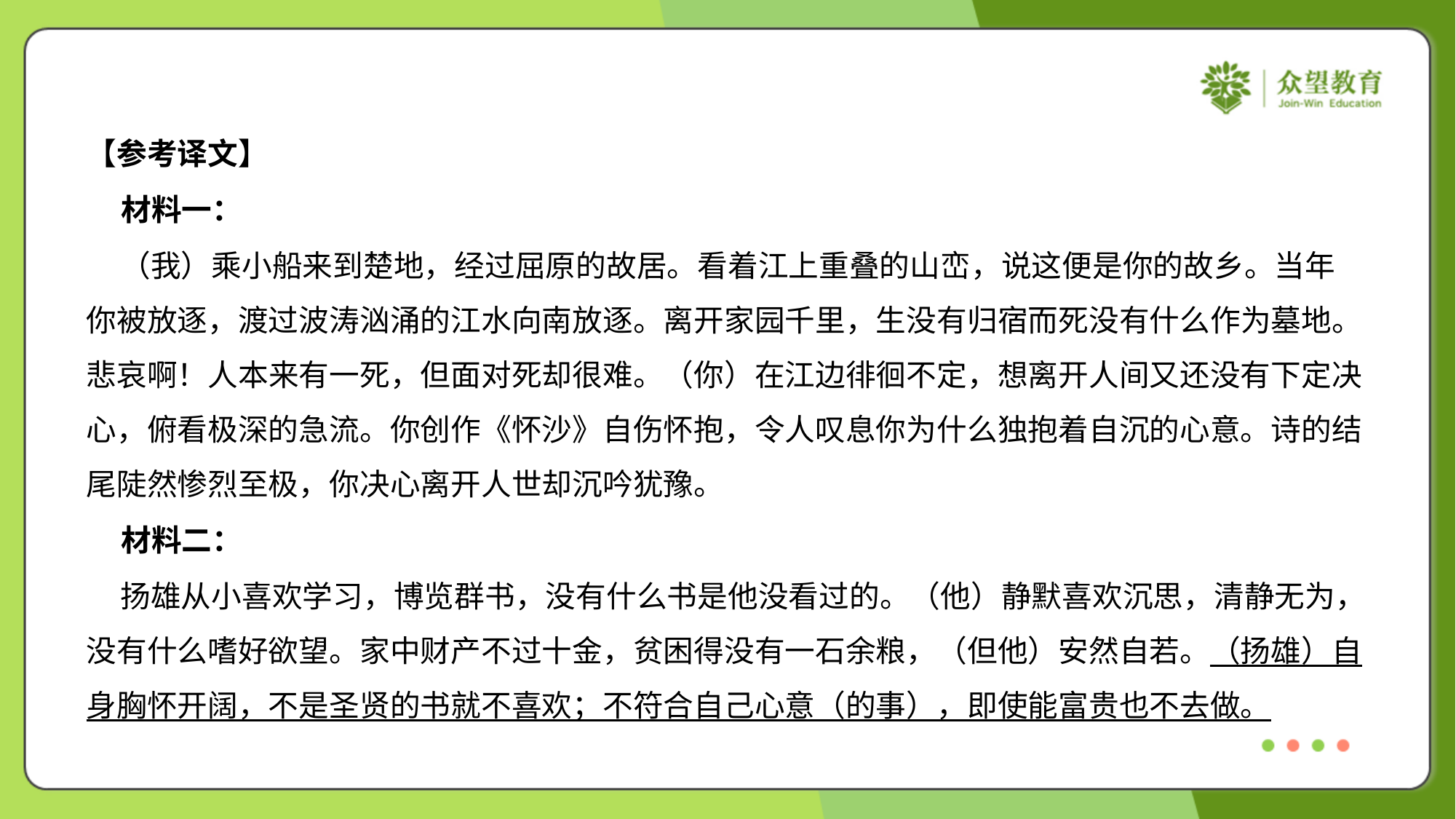

【参考译文】
    材料一：
    （我）乘小船来到楚地，经过屈原的故居。看着江上重叠的山峦，说这便是你的故乡。当年
你被放逐，渡过波涛汹涌的江水向南放逐。离开家园千里，生没有归宿而死没有什么作为墓地。
悲哀啊！人本来有一死，但面对死却很难。（你）在江边徘徊不定，想离开人间又还没有下定决
心，俯看极深的急流。你创作《怀沙》自伤怀抱，令人叹息你为什么独抱着自沉的心意。诗的结
尾陡然惨烈至极，你决心离开人世却沉吟犹豫。
    材料二：
    扬雄从小喜欢学习，博览群书，没有什么书是他没看过的。（他）静默喜欢沉思，清静无为，
没有什么嗜好欲望。家中财产不过十金，贫困得没有一石余粮，（但他）安然自若。（扬雄）自
身胸怀开阔，不是圣贤的书就不喜欢；不符合自己心意（的事），即使能富贵也不去做。